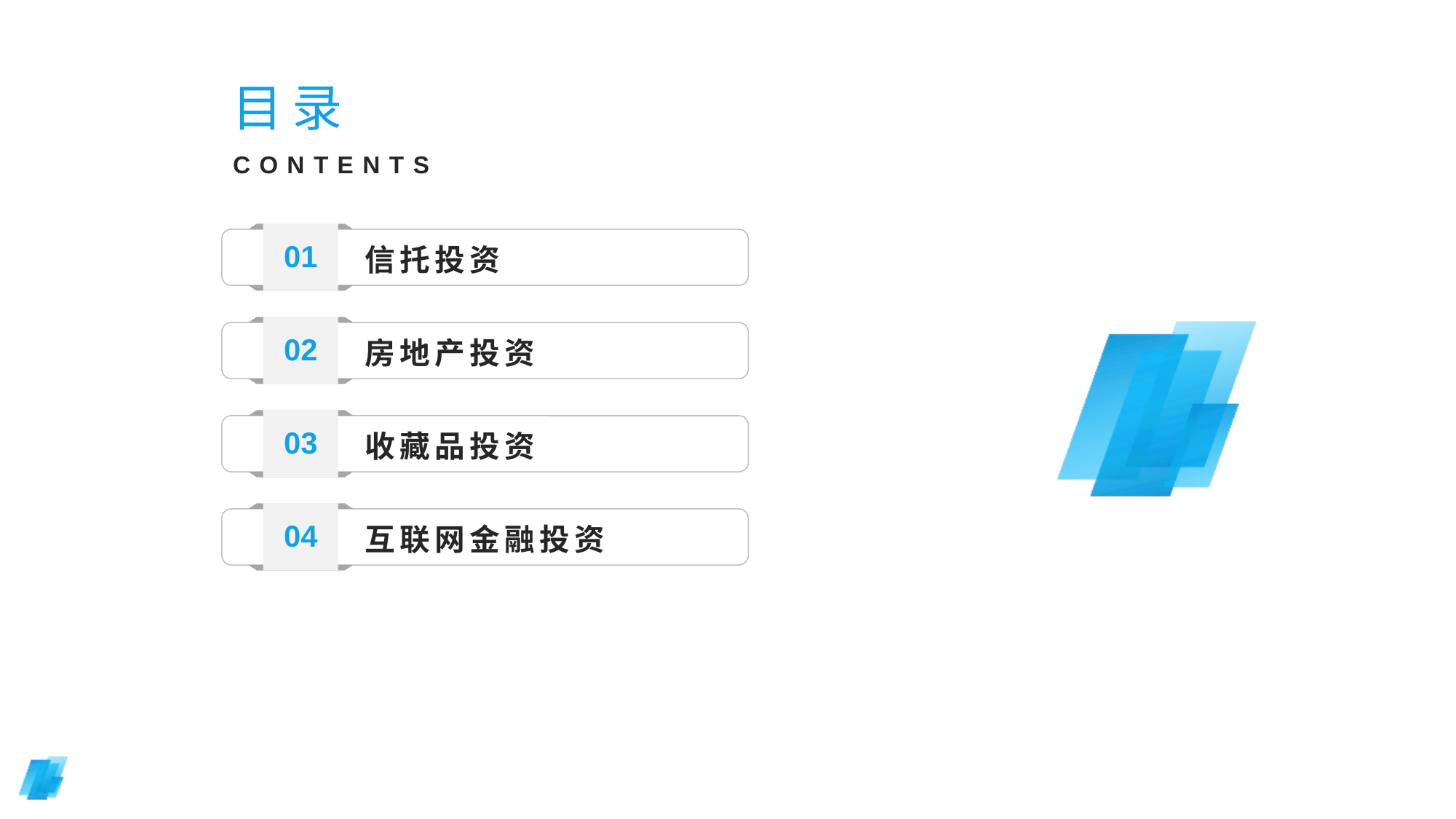

目录
CONTENTS
01

信托投资

02

房地产投资

03

收藏品投资

04

互联网金融投资